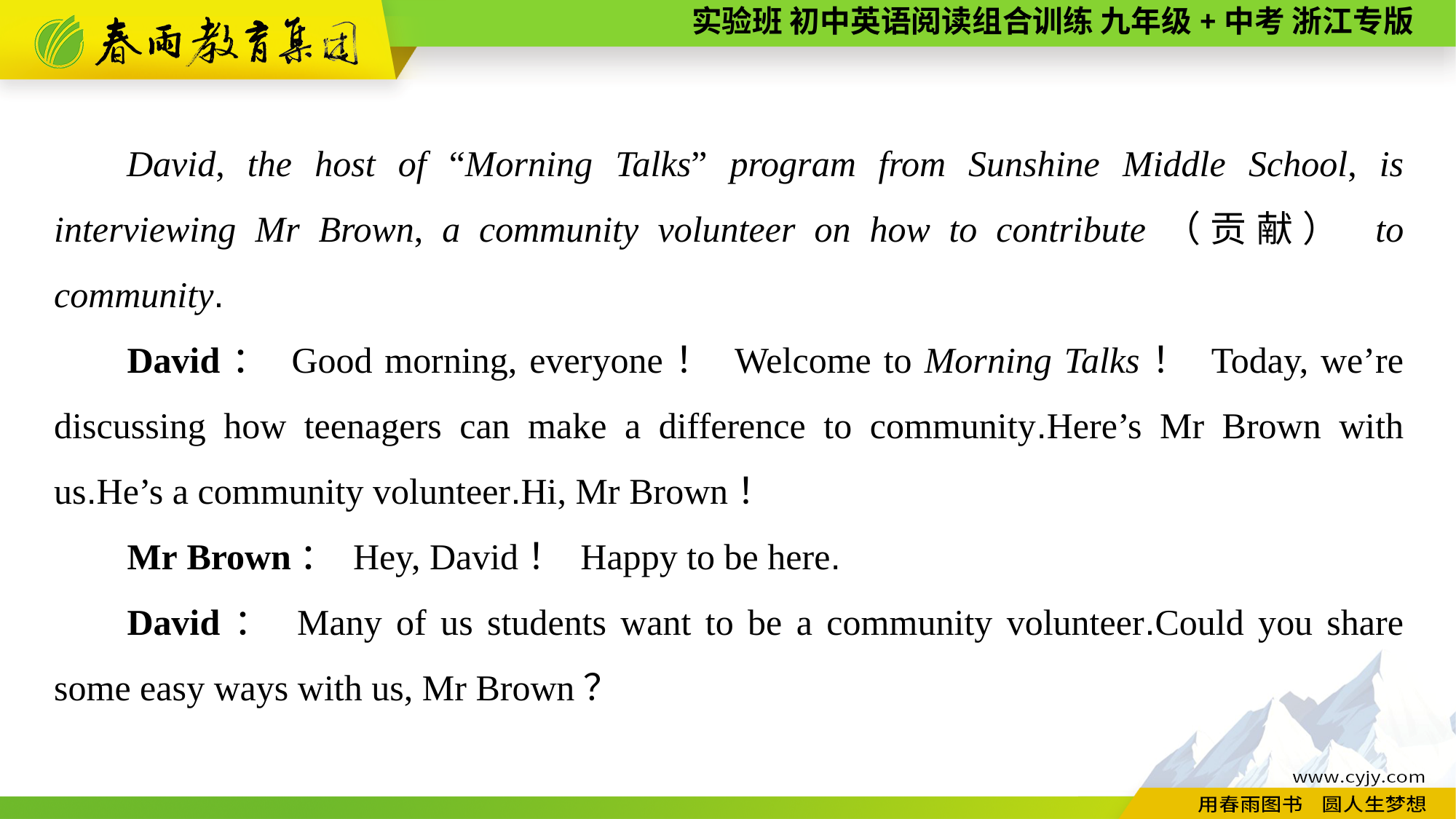

David, the host of “Morning Talks” program from Sunshine Middle School, is interviewing Mr Brown, a community volunteer on how to contribute（贡献） to community.
David： Good morning, everyone！ Welcome to Morning Talks！ Today, we’re discussing how teenagers can make a difference to community.Here’s Mr Brown with us.He’s a community volunteer.Hi, Mr Brown！
Mr Brown： Hey, David！ Happy to be here.
David： Many of us students want to be a community volunteer.Could you share some easy ways with us, Mr Brown？